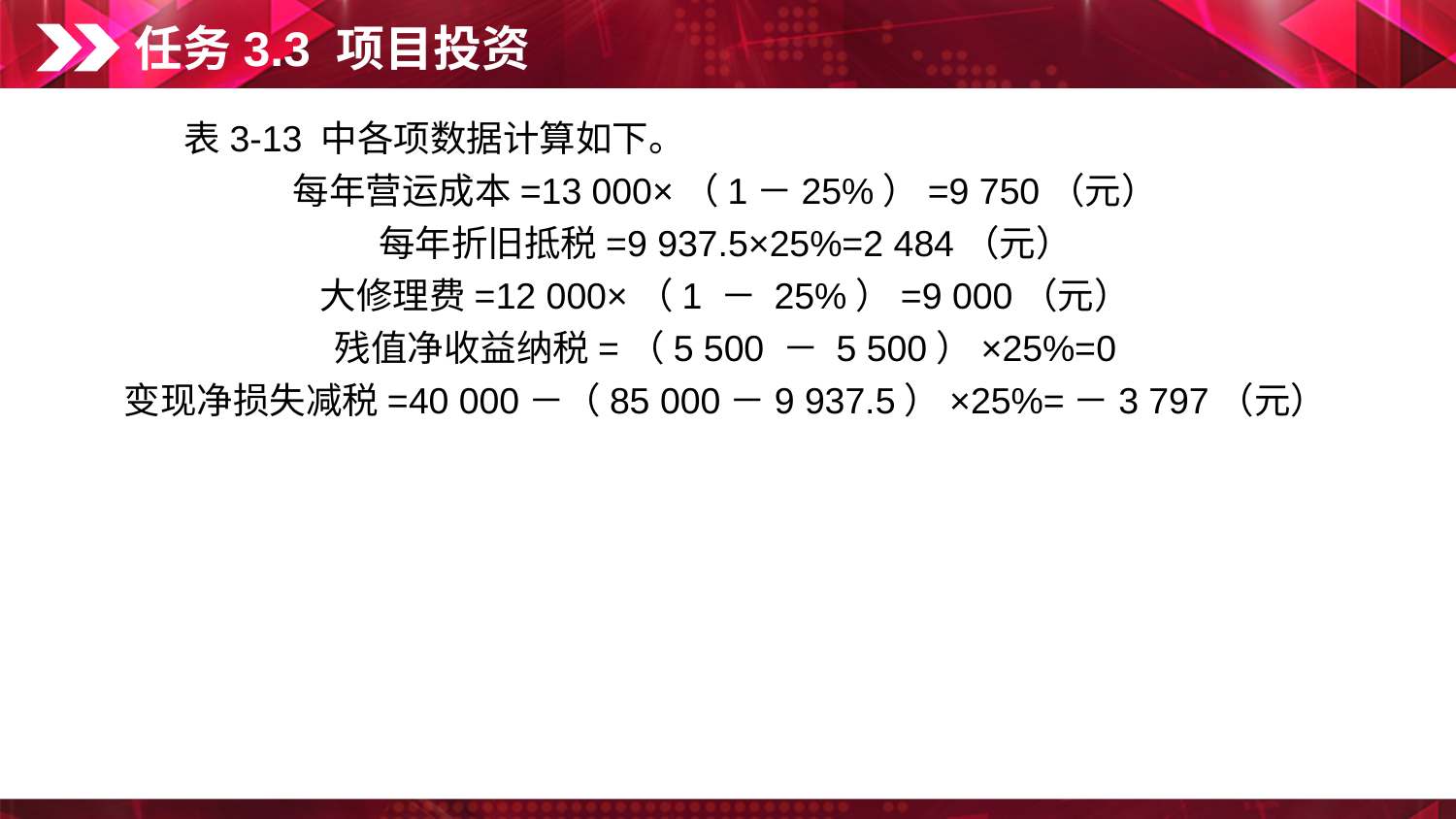

任务3.3 项目投资

　　表3-13 中各项数据计算如下。
每年营运成本=13 000×（1－25%）=9 750（元）
每年折旧抵税=9 937.5×25%=2 484（元）
大修理费=12 000×（1 － 25%）=9 000（元）
残值净收益纳税=（5 500 － 5 500）×25%=0
变现净损失减税=40 000－（85 000－9 937.5）×25%=－3 797（元）